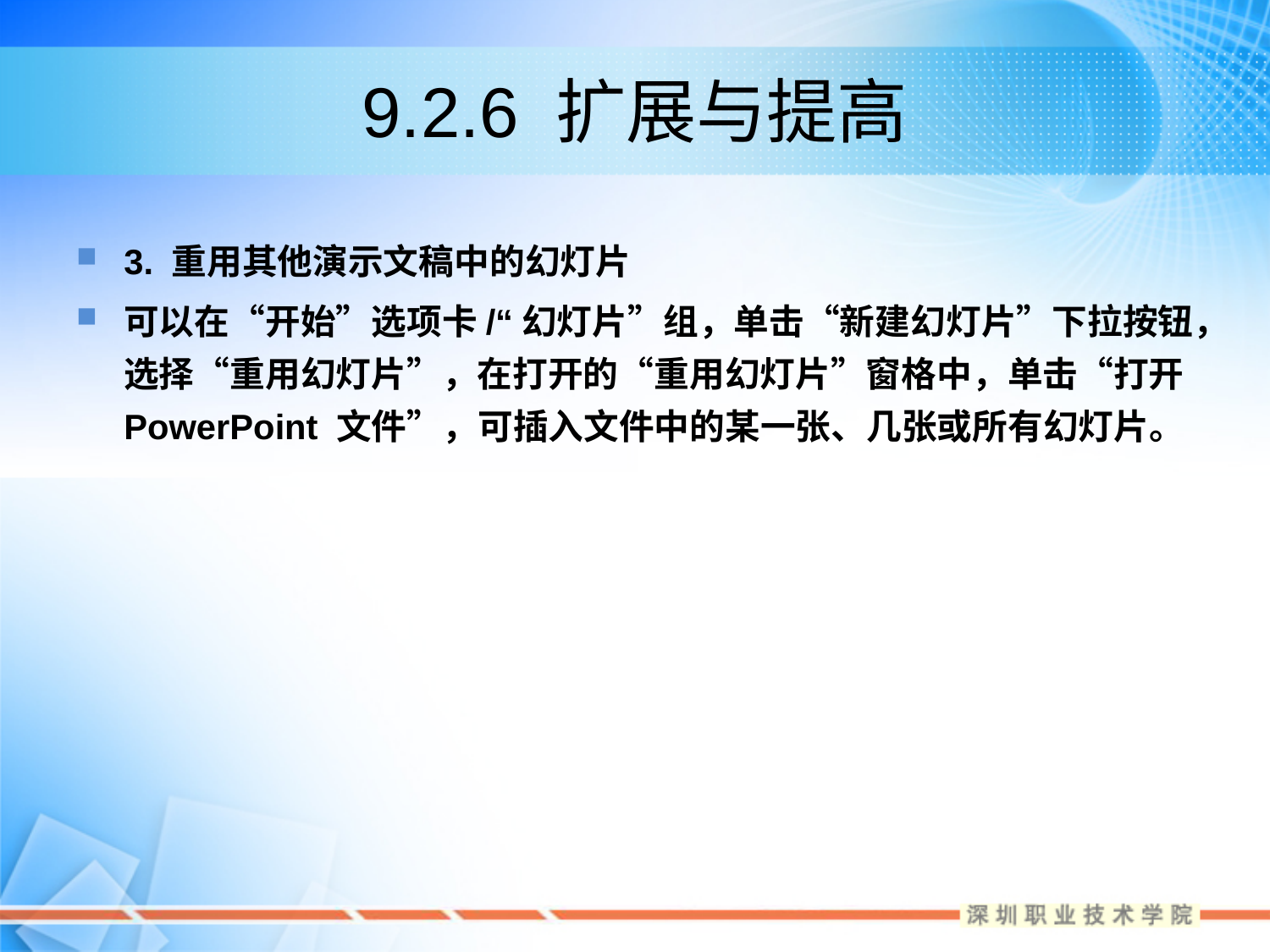

# 9.2.6 扩展与提高
3. 重用其他演示文稿中的幻灯片
可以在“开始”选项卡/“幻灯片”组，单击“新建幻灯片”下拉按钮，选择“重用幻灯片”，在打开的“重用幻灯片”窗格中，单击“打开 PowerPoint 文件”，可插入文件中的某一张、几张或所有幻灯片。